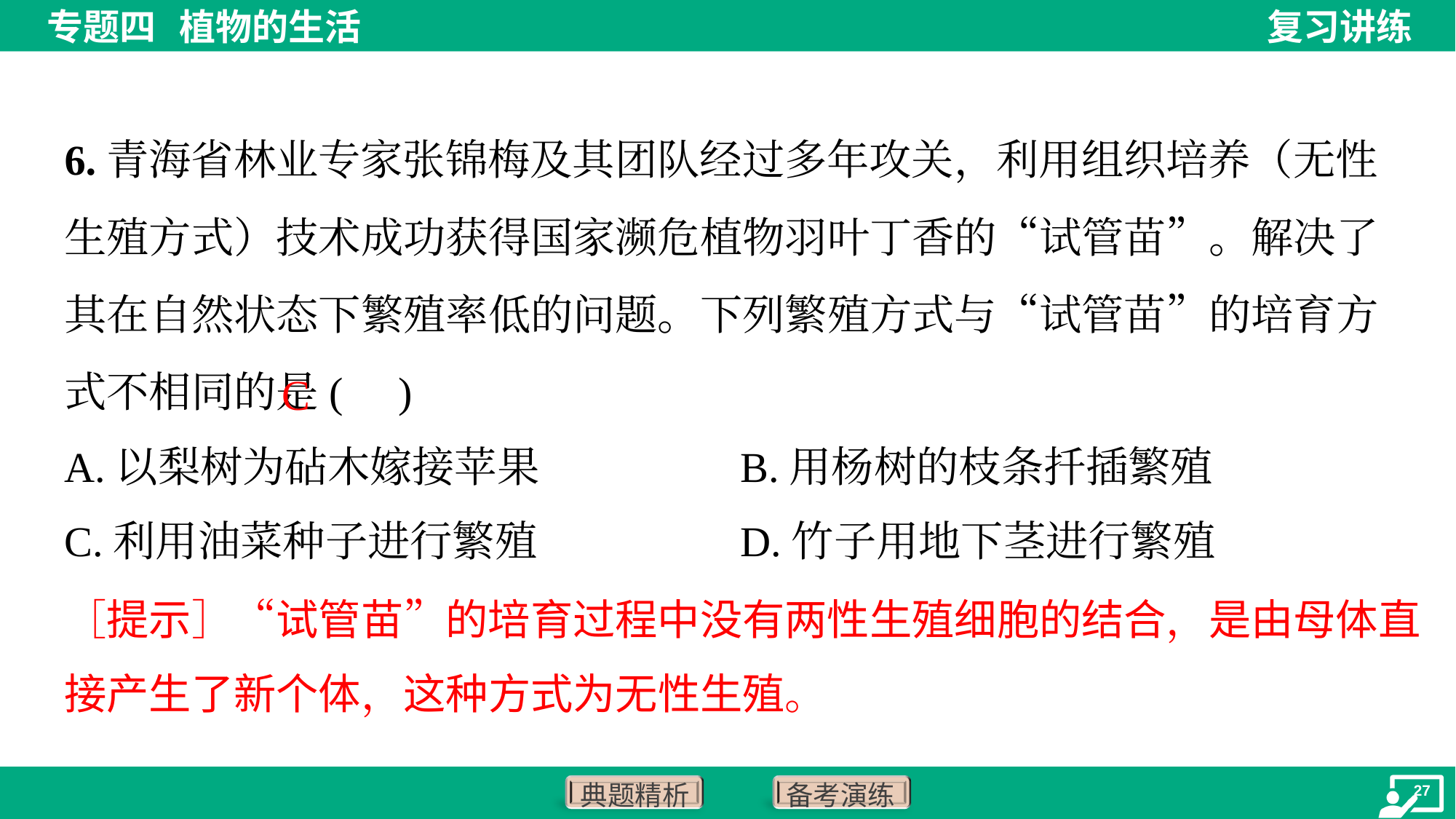

6.青海省林业专家张锦梅及其团队经过多年攻关，利用组织培养（无性生殖方式）技术成功获得国家濒危植物羽叶丁香的“试管苗”。解决了其在自然状态下繁殖率低的问题。下列繁殖方式与“试管苗”的培育方式不相同的是(     )
C
A.以梨树为砧木嫁接苹果	B.用杨树的枝条扦插繁殖
C.利用油菜种子进行繁殖	D.竹子用地下茎进行繁殖
［提示］“试管苗”的培育过程中没有两性生殖细胞的结合，是由母体直
接产生了新个体，这种方式为无性生殖。